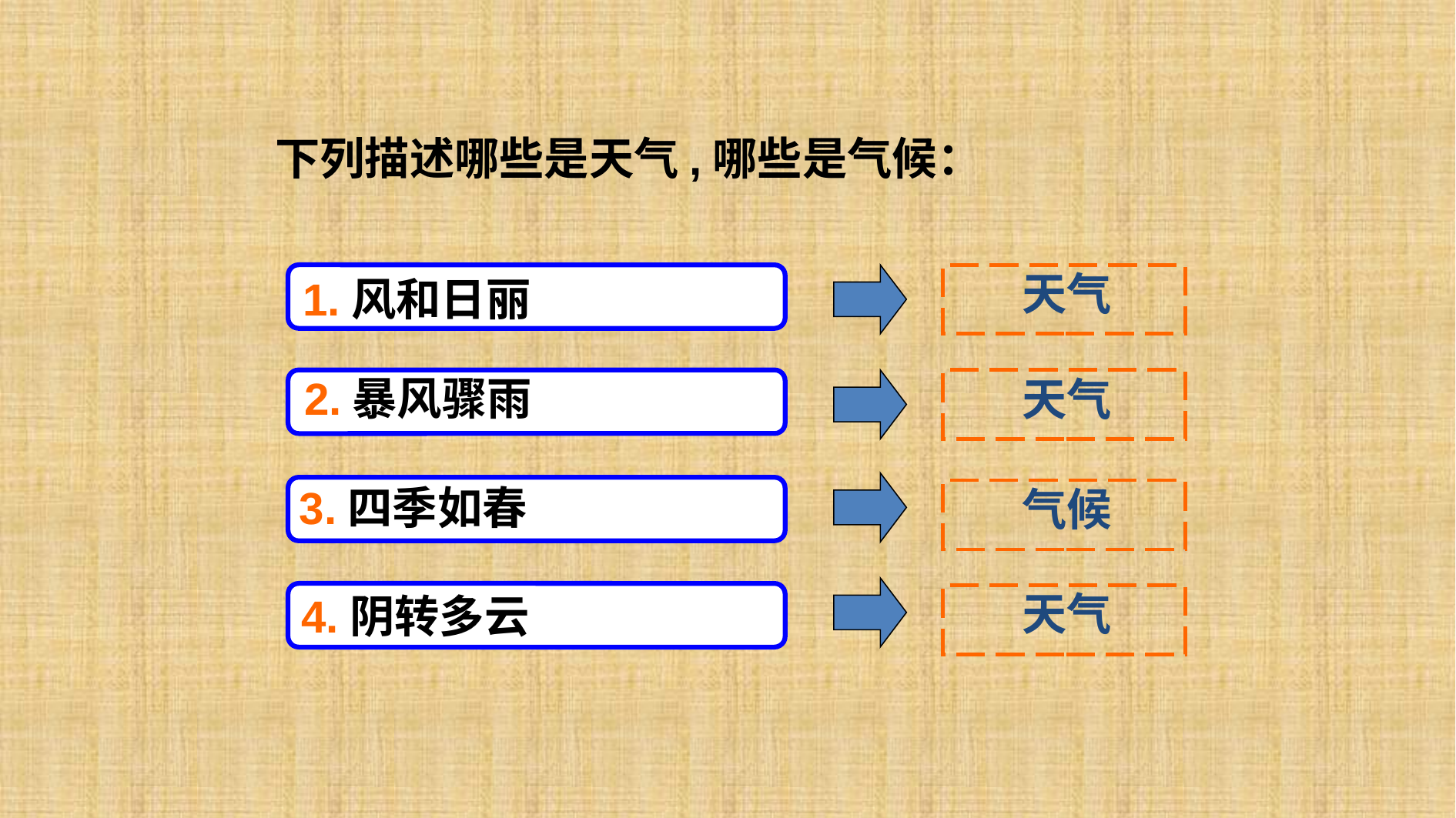

下列描述哪些是天气,哪些是气候：
天气

1.风和日丽

2.暴风骤雨

天气

3.四季如春

气候

天气
4.阴转多云